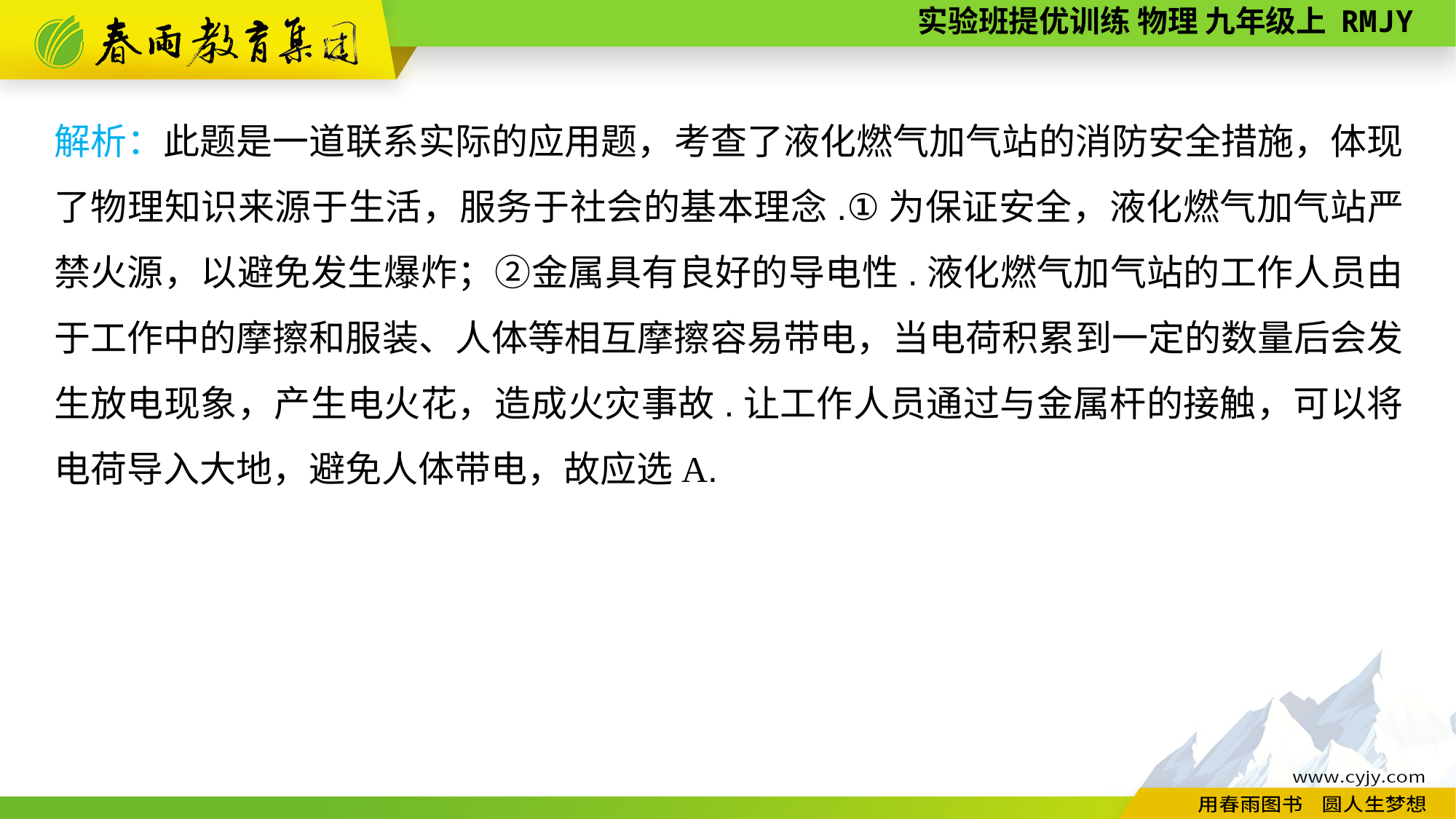

解析：此题是一道联系实际的应用题，考查了液化燃气加气站的消防安全措施，体现了物理知识来源于生活，服务于社会的基本理念.①为保证安全，液化燃气加气站严禁火源，以避免发生爆炸；②金属具有良好的导电性.液化燃气加气站的工作人员由于工作中的摩擦和服装、人体等相互摩擦容易带电，当电荷积累到一定的数量后会发生放电现象，产生电火花，造成火灾事故.让工作人员通过与金属杆的接触，可以将电荷导入大地，避免人体带电，故应选A.